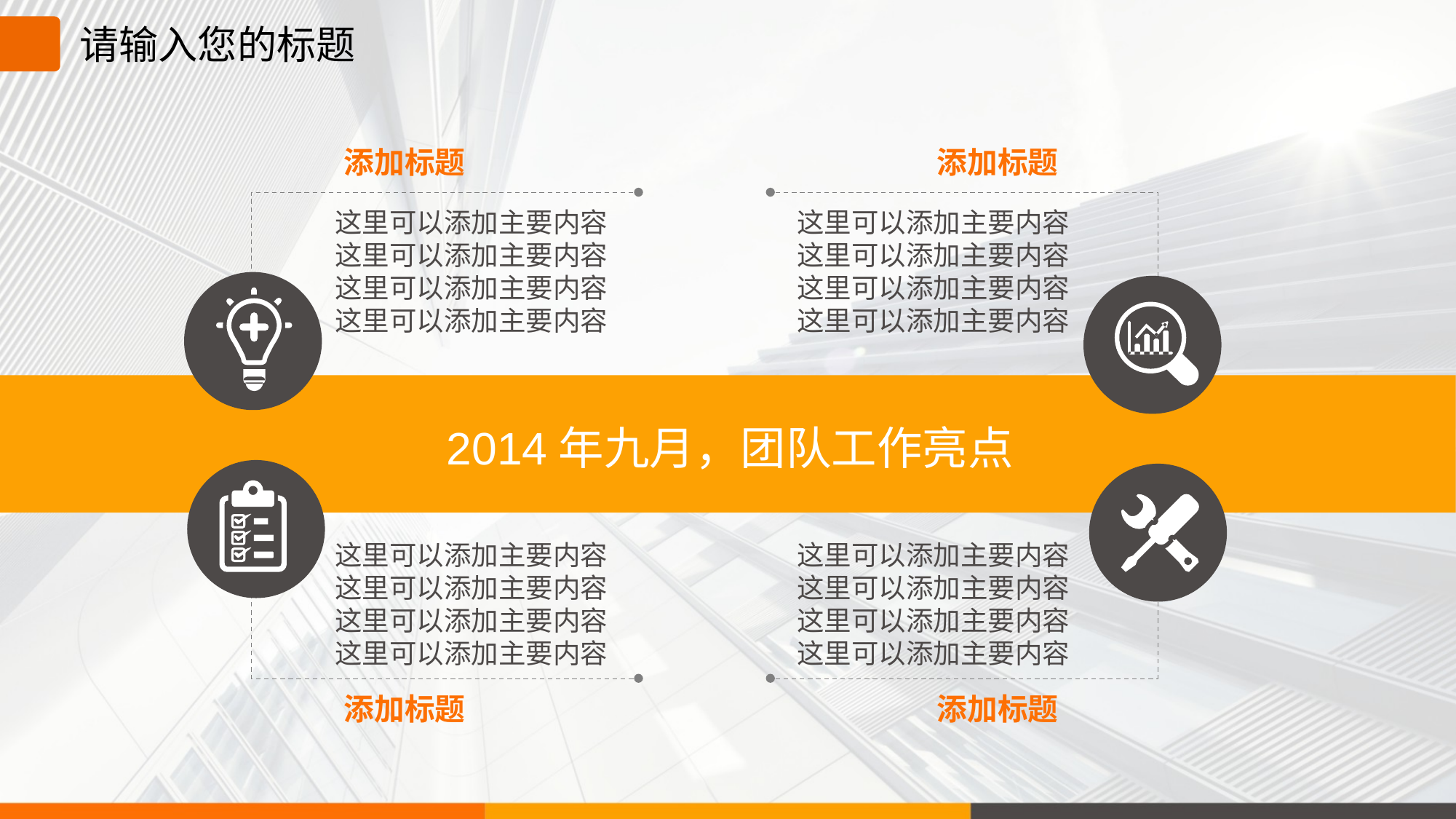

请输入您的标题

添加标题
添加标题

这里可以添加主要内容这里可以添加主要内容这里可以添加主要内容这里可以添加主要内容
这里可以添加主要内容这里可以添加主要内容这里可以添加主要内容这里可以添加主要内容

2014年九月，团队工作亮点

这里可以添加主要内容这里可以添加主要内容这里可以添加主要内容这里可以添加主要内容
这里可以添加主要内容这里可以添加主要内容这里可以添加主要内容这里可以添加主要内容

添加标题
添加标题